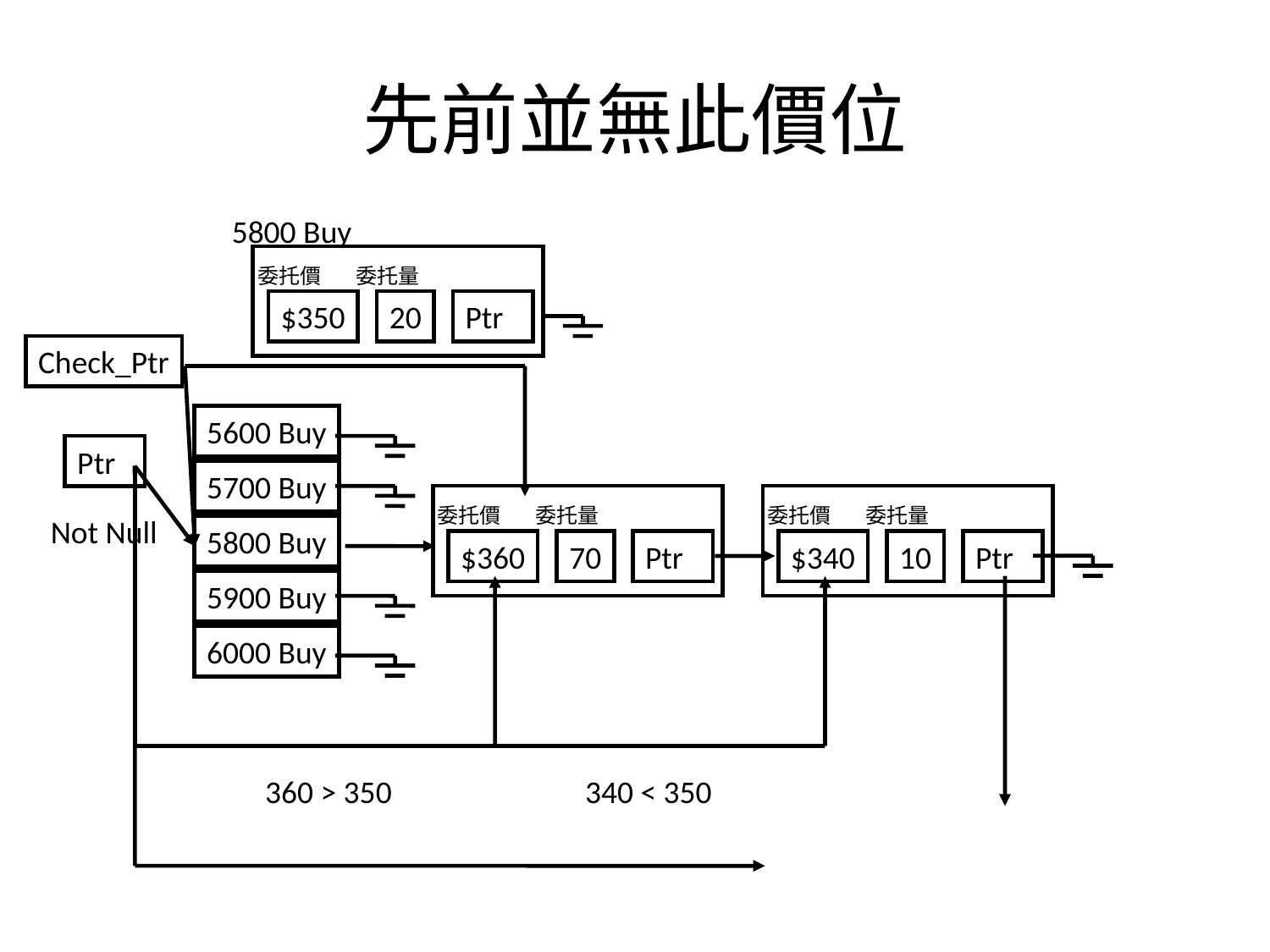

# 先前並無此價位
5800 Buy

委托價
委托量
$350
20
Ptr

Check_Ptr

5600 Buy
5700 Buy
5800 Buy
5900 Buy
6000 Buy
Ptr

委托價
委托量
$360
70
Ptr

委托價
委托量
$340
10
Ptr

Not Null

340 < 350
360 > 350